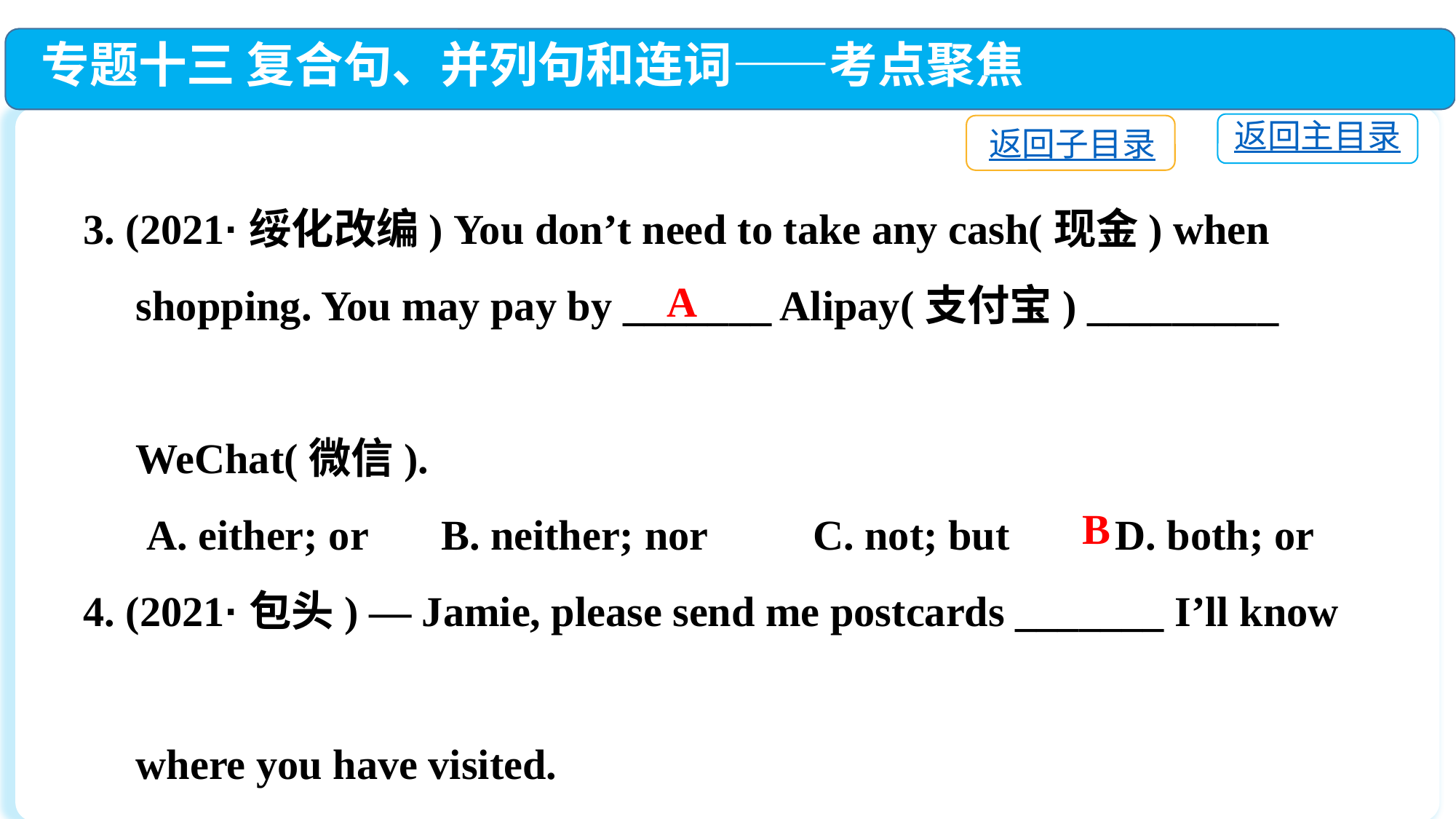

专题十三 复合句、并列句和连词——考点聚焦

返回主目录

返回子目录
3. (2021·绥化改编) You don’t need to take any cash(现金) when
     shopping. You may pay by _______ Alipay(支付宝) _________
     WeChat(微信).
      A. either; or　 B. neither; nor          C. not; but　　D. both; or
4. (2021·包头) — Jamie, please send me postcards _______ I’ll know
     where you have visited.
     —It’s a good idea!
      A. but	          B. so	             C. or          	D. for
A
B